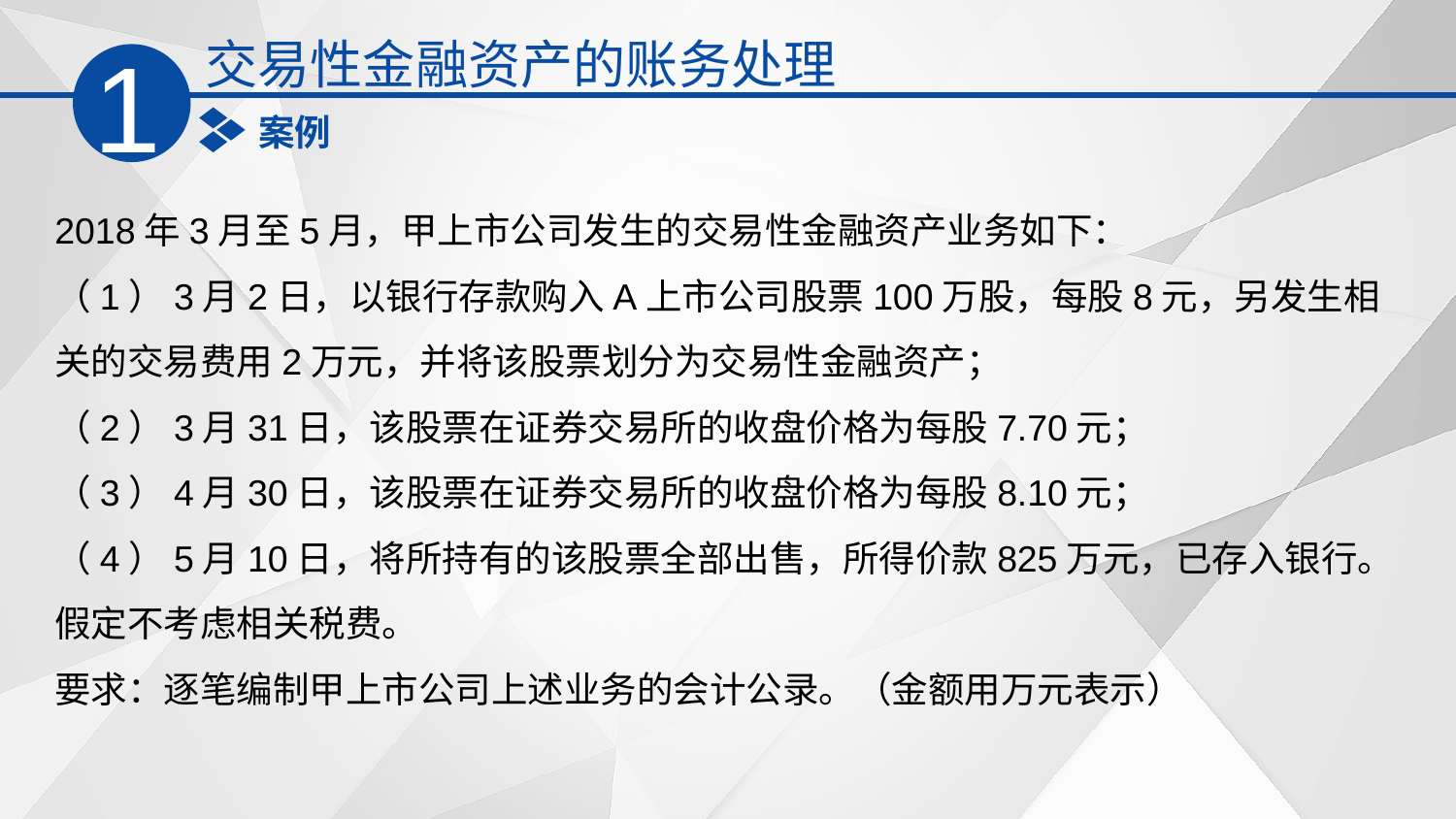

交易性金融资产的账务处理
1

案例

2018年3月至5月，甲上市公司发生的交易性金融资产业务如下：
（1）3月2日，以银行存款购入A上市公司股票100万股，每股8元，另发生相关的交易费用2万元，并将该股票划分为交易性金融资产；
（2）3月31日，该股票在证券交易所的收盘价格为每股7.70元；
（3）4月30日，该股票在证券交易所的收盘价格为每股8.10元；
（4）5月10日，将所持有的该股票全部出售，所得价款825万元，已存入银行。
假定不考虑相关税费。
要求：逐笔编制甲上市公司上述业务的会计公录。（金额用万元表示）